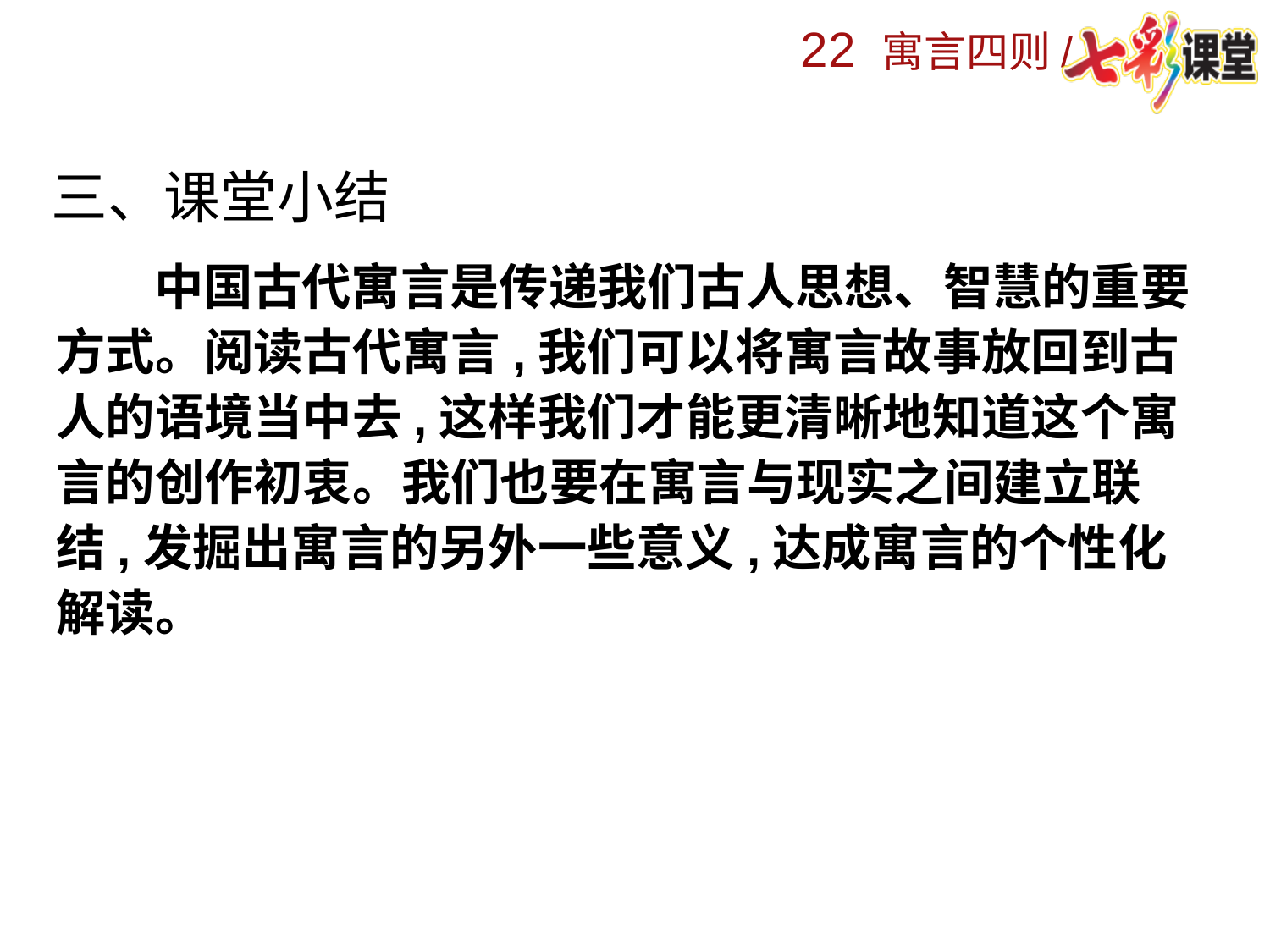

三、课堂小结
        中国古代寓言是传递我们古人思想、智慧的重要方式。阅读古代寓言,我们可以将寓言故事放回到古人的语境当中去,这样我们才能更清晰地知道这个寓言的创作初衷。我们也要在寓言与现实之间建立联结,发掘出寓言的另外一些意义,达成寓言的个性化解读。